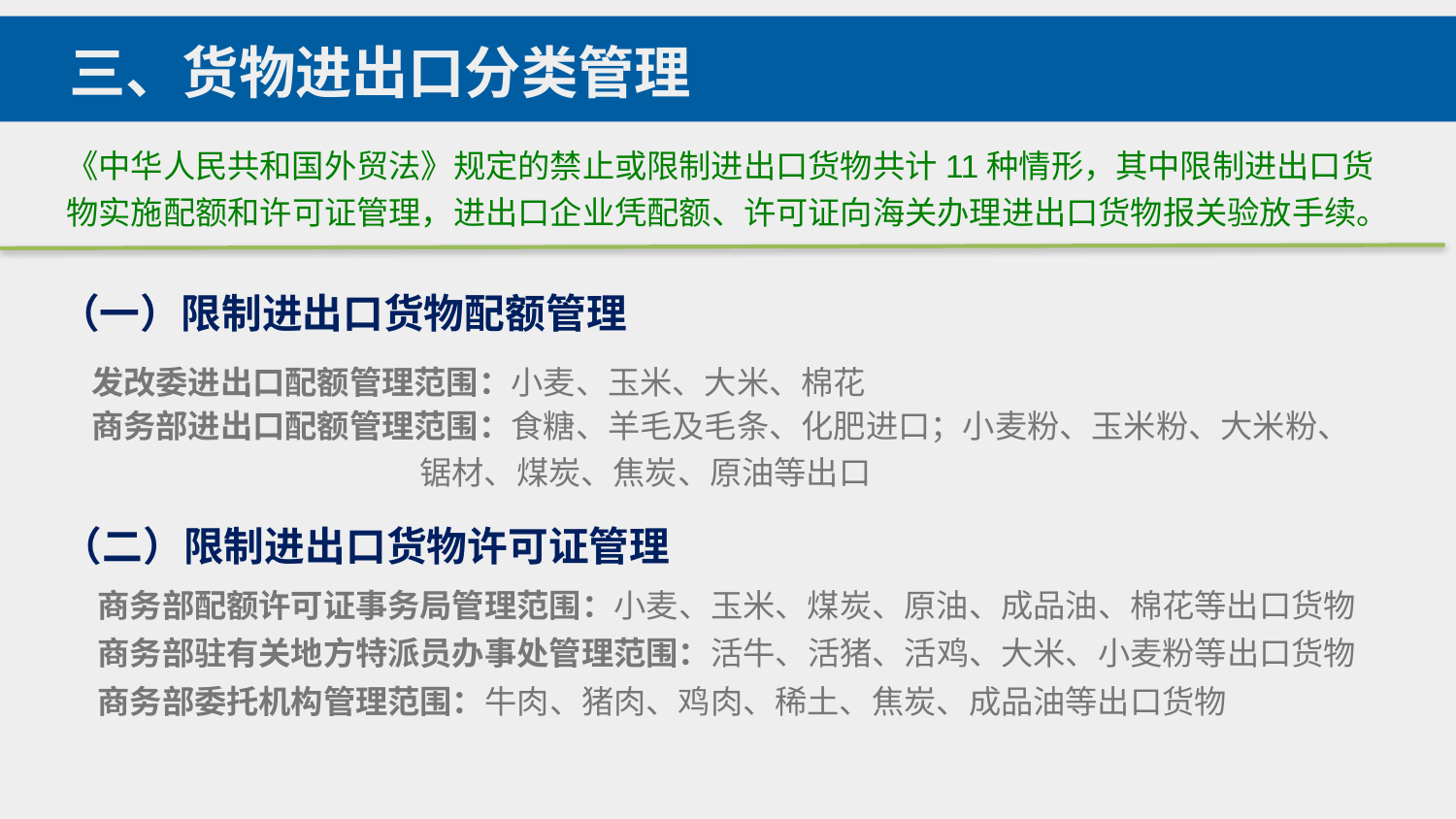

三、货物进出口分类管理
《中华人民共和国外贸法》规定的禁止或限制进出口货物共计11种情形，其中限制进出口货物实施配额和许可证管理，进出口企业凭配额、许可证向海关办理进出口货物报关验放手续。
（一）限制进出口货物配额管理
发改委进出口配额管理范围：小麦、玉米、大米、棉花
商务部进出口配额管理范围：食糖、羊毛及毛条、化肥进口；小麦粉、玉米粉、大米粉、
                                            锯材、煤炭、焦炭、原油等出口
（二）限制进出口货物许可证管理
商务部配额许可证事务局管理范围：小麦、玉米、煤炭、原油、成品油、棉花等出口货物
商务部驻有关地方特派员办事处管理范围：活牛、活猪、活鸡、大米、小麦粉等出口货物
商务部委托机构管理范围：牛肉、猪肉、鸡肉、稀土、焦炭、成品油等出口货物